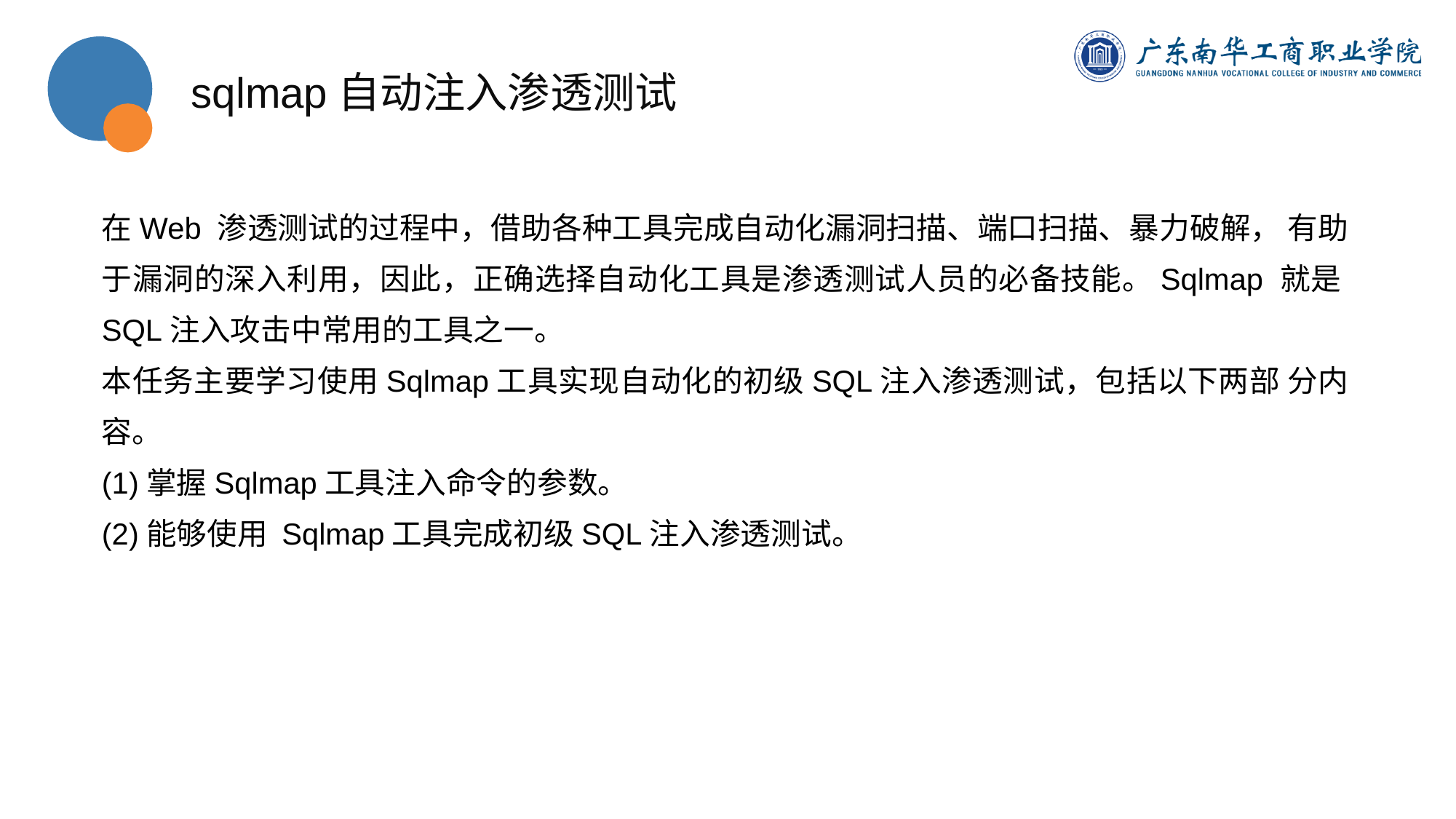

sqlmap自动注入渗透测试

在Web 渗透测试的过程中，借助各种工具完成自动化漏洞扫描、端口扫描、暴力破解， 有助于漏洞的深入利用，因此，正确选择自动化工具是渗透测试人员的必备技能。Sqlmap 就是SQL注入攻击中常用的工具之一。
本任务主要学习使用Sqlmap工具实现自动化的初级SQL注入渗透测试，包括以下两部 分内容。
(1)掌握Sqlmap工具注入命令的参数。
(2)能够使用 Sqlmap工具完成初级SQL注入渗透测试。